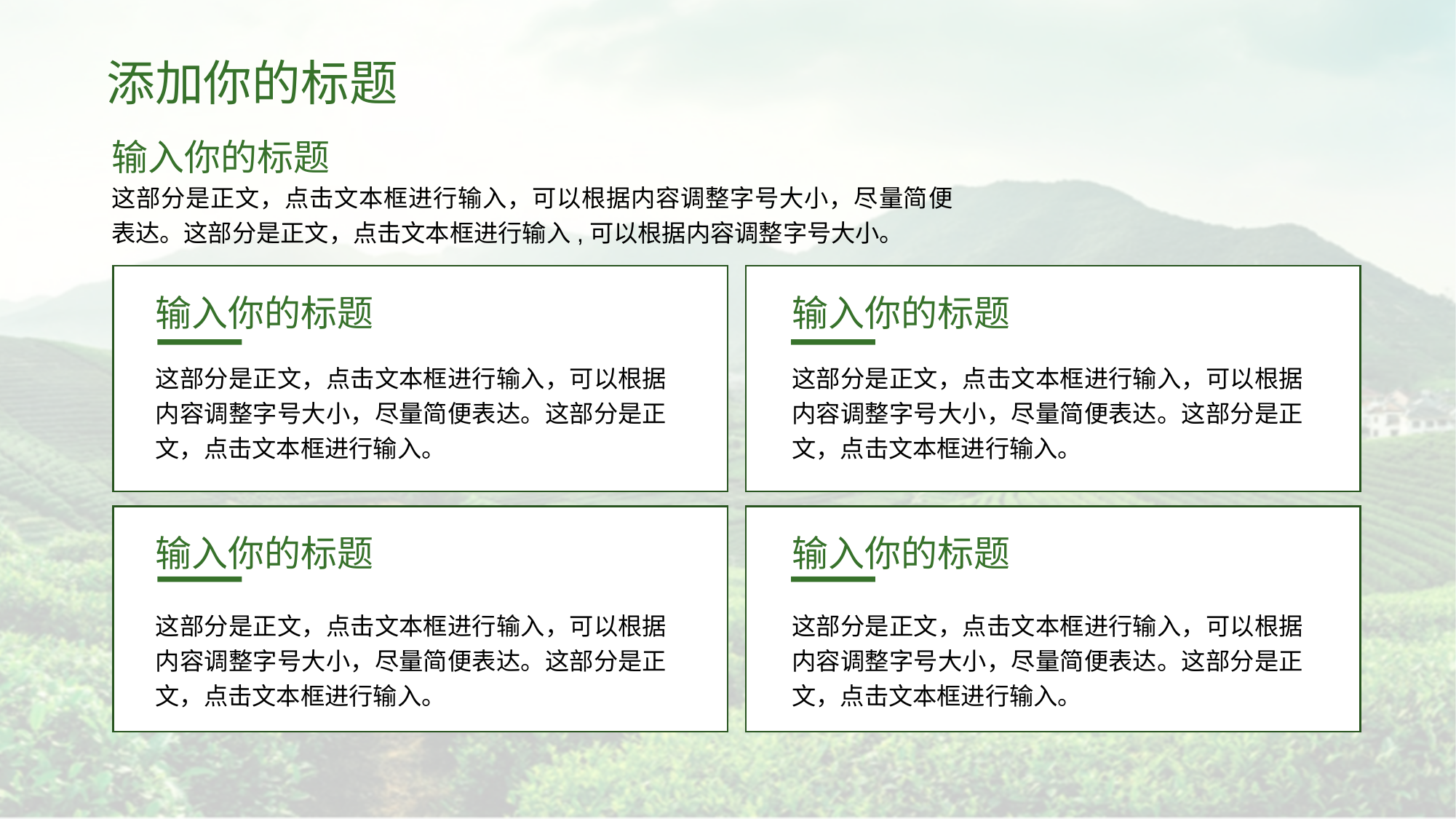

添加你的标题
输入你的标题
这部分是正文，点击文本框进行输入，可以根据内容调整字号大小，尽量简便表达。这部分是正文，点击文本框进行输入,可以根据内容调整字号大小。

输入你的标题
输入你的标题

这部分是正文，点击文本框进行输入，可以根据内容调整字号大小，尽量简便表达。这部分是正文，点击文本框进行输入。
这部分是正文，点击文本框进行输入，可以根据内容调整字号大小，尽量简便表达。这部分是正文，点击文本框进行输入。

输入你的标题
输入你的标题

这部分是正文，点击文本框进行输入，可以根据内容调整字号大小，尽量简便表达。这部分是正文，点击文本框进行输入。
这部分是正文，点击文本框进行输入，可以根据内容调整字号大小，尽量简便表达。这部分是正文，点击文本框进行输入。